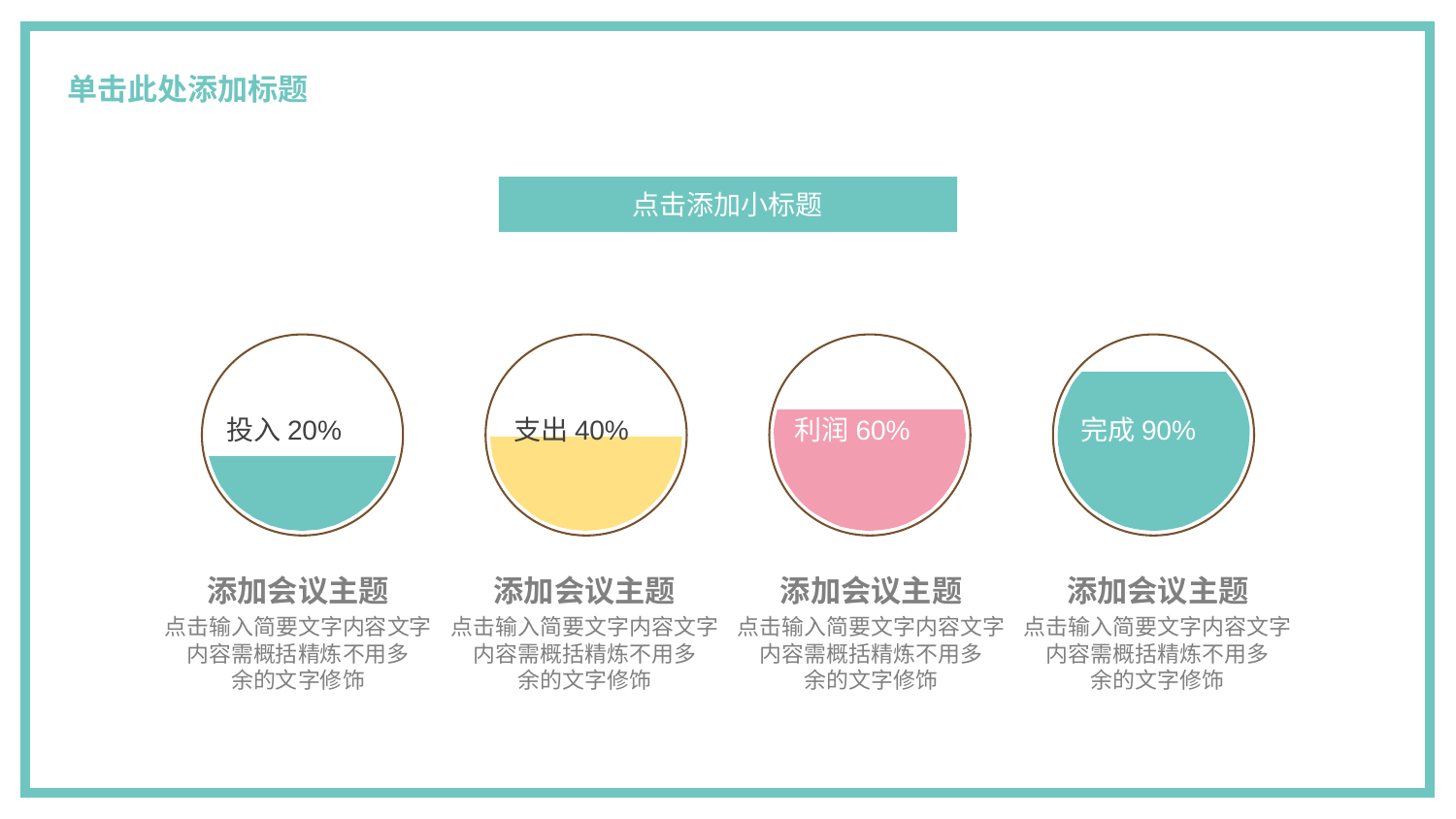

# 单击此处添加标题
点击添加小标题

投入20%
支出40%
利润60%
完成90%

添加会议主题
点击输入简要文字内容文字
内容需概括精炼不用多
余的文字修饰
添加会议主题
点击输入简要文字内容文字
内容需概括精炼不用多
余的文字修饰
添加会议主题
点击输入简要文字内容文字
内容需概括精炼不用多
余的文字修饰
添加会议主题
点击输入简要文字内容文字
内容需概括精炼不用多
余的文字修饰